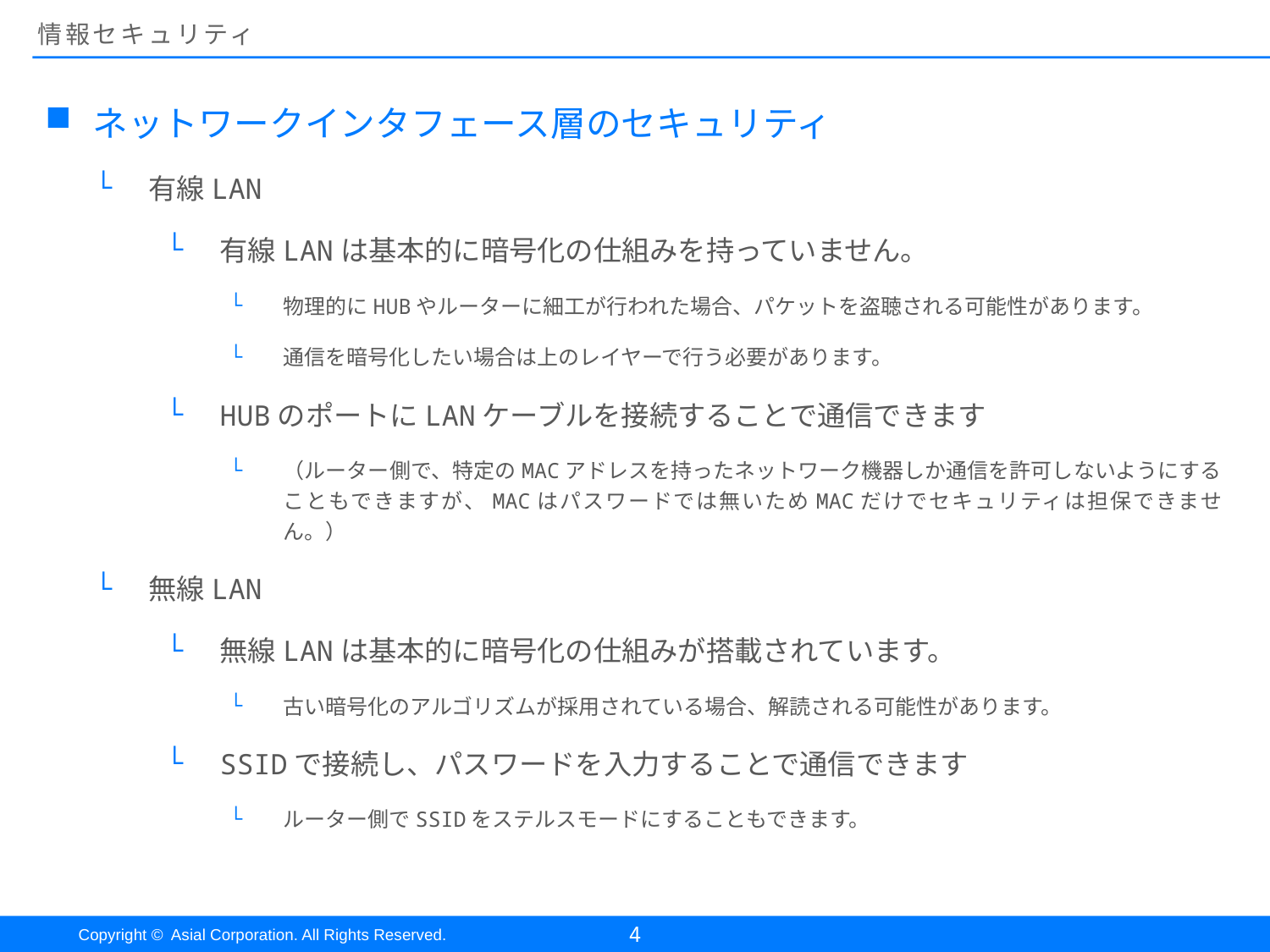

# 情報セキュリティ

ネットワークインタフェース層のセキュリティ
有線LAN
有線LANは基本的に暗号化の仕組みを持っていません。
物理的にHUBやルーターに細工が行われた場合、パケットを盗聴される可能性があります。
通信を暗号化したい場合は上のレイヤーで行う必要があります。
HUBのポートにLANケーブルを接続することで通信できます
（ルーター側で、特定のMACアドレスを持ったネットワーク機器しか通信を許可しないようにすることもできますが、MACはパスワードでは無いためMACだけでセキュリティは担保できません。）
無線LAN
無線LANは基本的に暗号化の仕組みが搭載されています。
古い暗号化のアルゴリズムが採用されている場合、解読される可能性があります。
SSIDで接続し、パスワードを入力することで通信できます
ルーター側でSSIDをステルスモードにすることもできます。
4